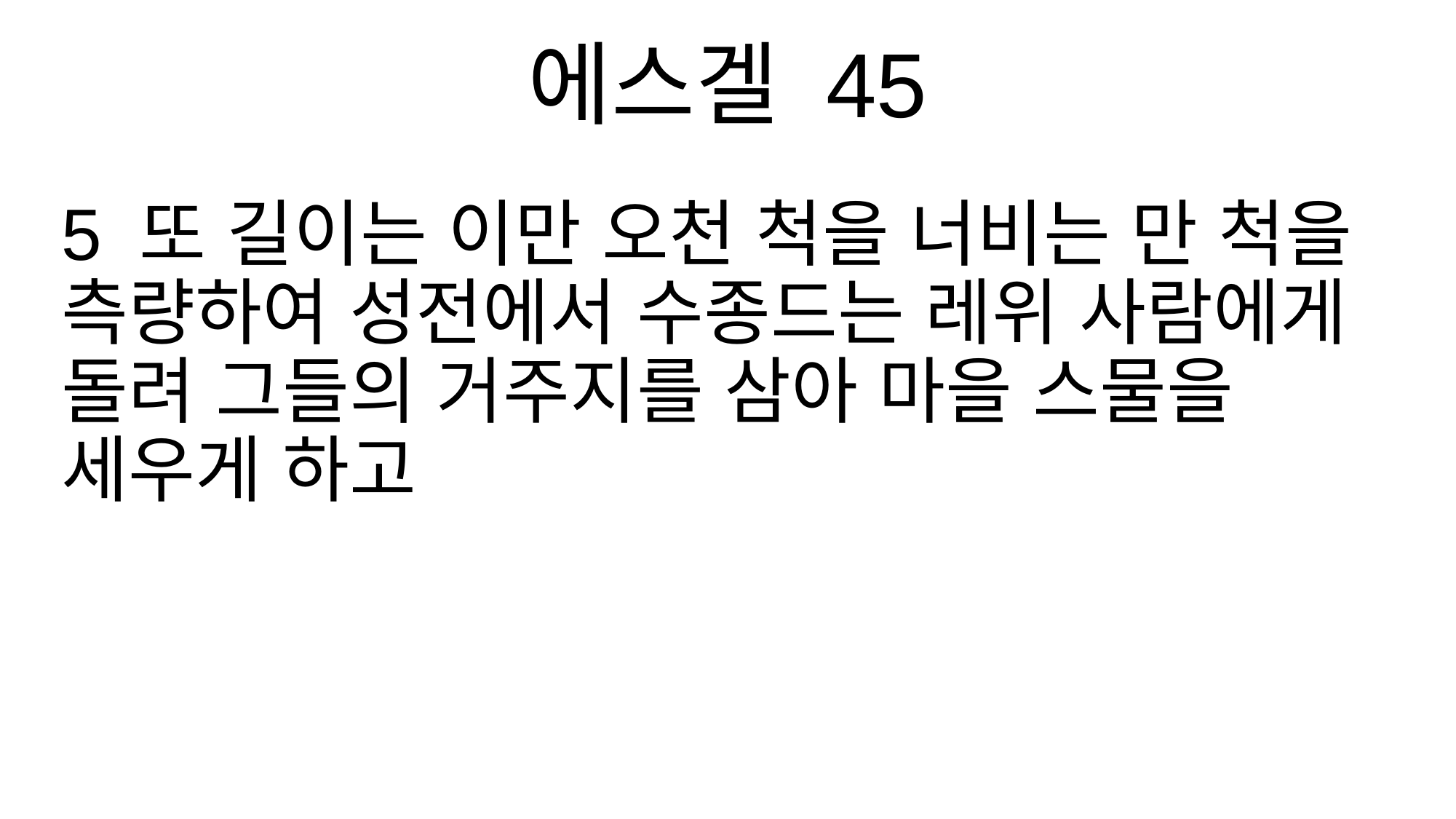

에스겔 45
5 또 길이는 이만 오천 척을 너비는 만 척을 측량하여 성전에서 수종드는 레위 사람에게 돌려 그들의 거주지를 삼아 마을 스물을 세우게 하고